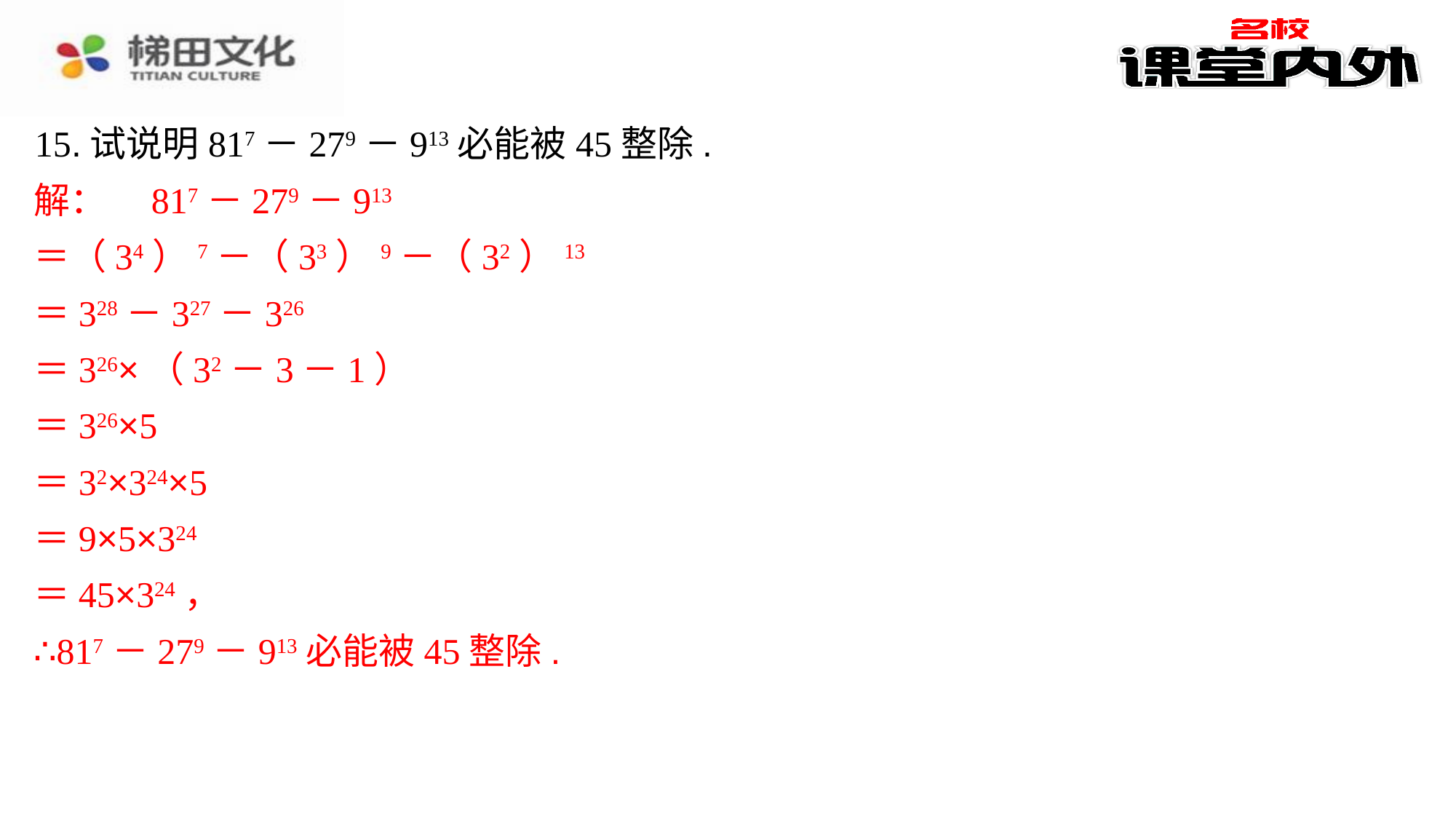

15.试说明817－279－913必能被45整除.
解：　817－279－913
＝（34）7－（33）9－（32）13
＝328－327－326
＝326×（32－3－1）
＝326×5
＝32×324×5
＝9×5×324
＝45×324，
∴817－279－913必能被45整除.